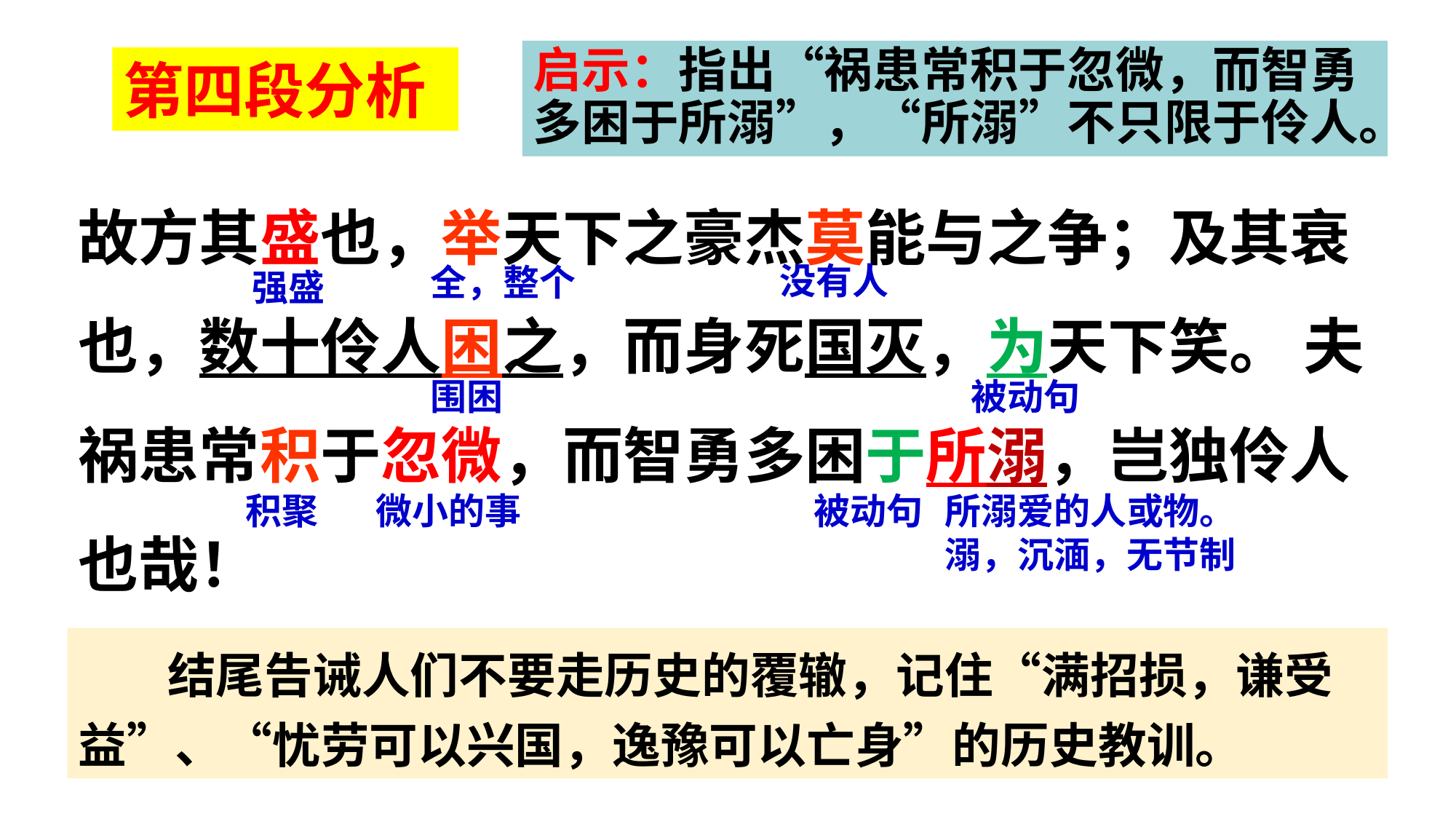

启示：指出“祸患常积于忽微，而智勇多困于所溺”，“所溺”不只限于伶人。
第四段分析
故方其盛也，举天下之豪杰莫能与之争；及其衰也，数十伶人困之，而身死国灭，为天下笑。 夫祸患常积于忽微，而智勇多困于所溺，岂独伶人也哉！
没有人
全，整个
强盛
围困
被动句
被动句
积聚
微小的事
所溺爱的人或物。溺，沉湎，无节制
       结尾告诫人们不要走历史的覆辙，记住“满招损，谦受益”、“忧劳可以兴国，逸豫可以亡身”的历史教训。